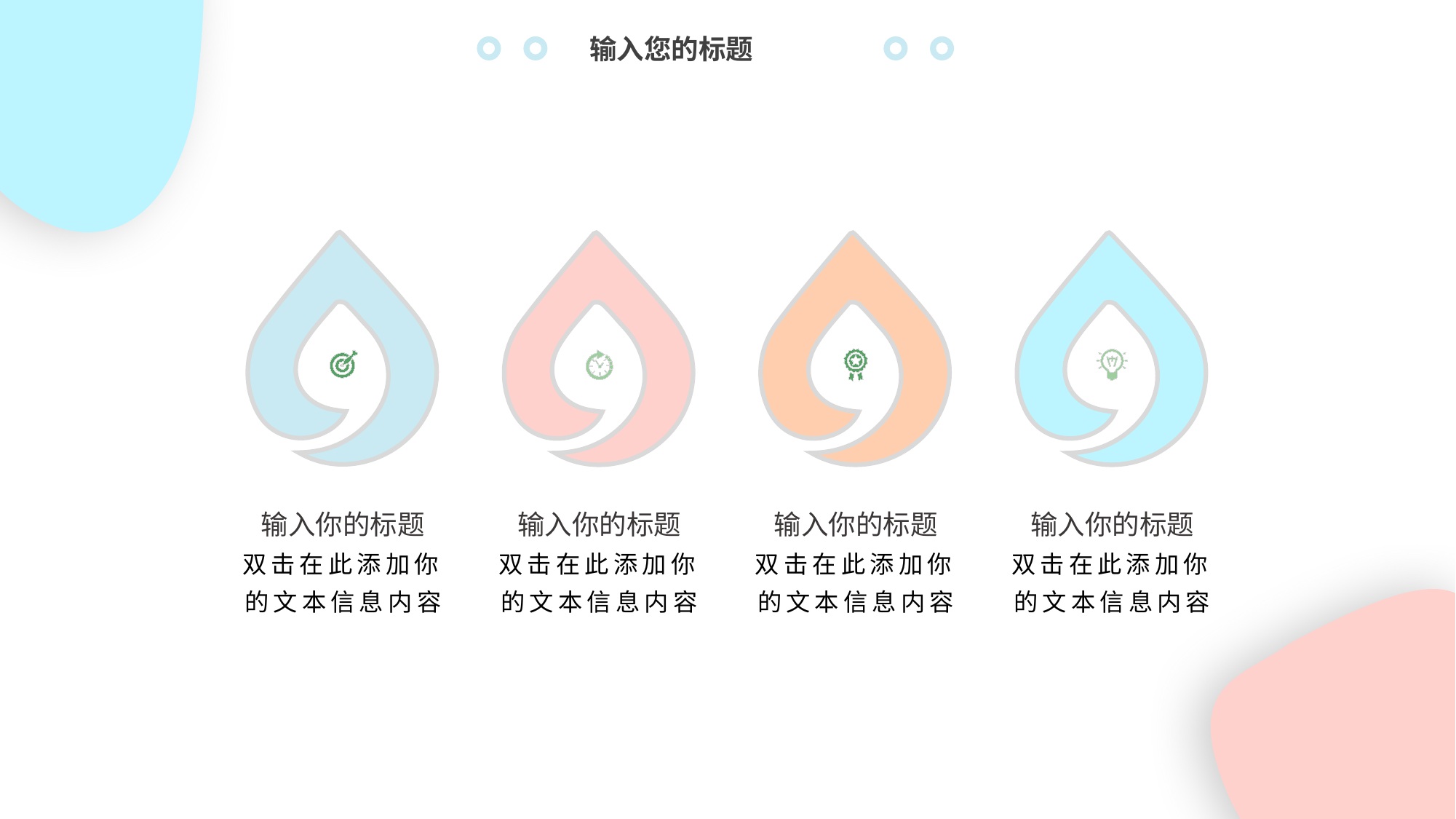

输入您的标题

输入你的标题
双击在此添加你的文本信息内容
输入你的标题
双击在此添加你的文本信息内容
输入你的标题
双击在此添加你的文本信息内容
输入你的标题
双击在此添加你的文本信息内容